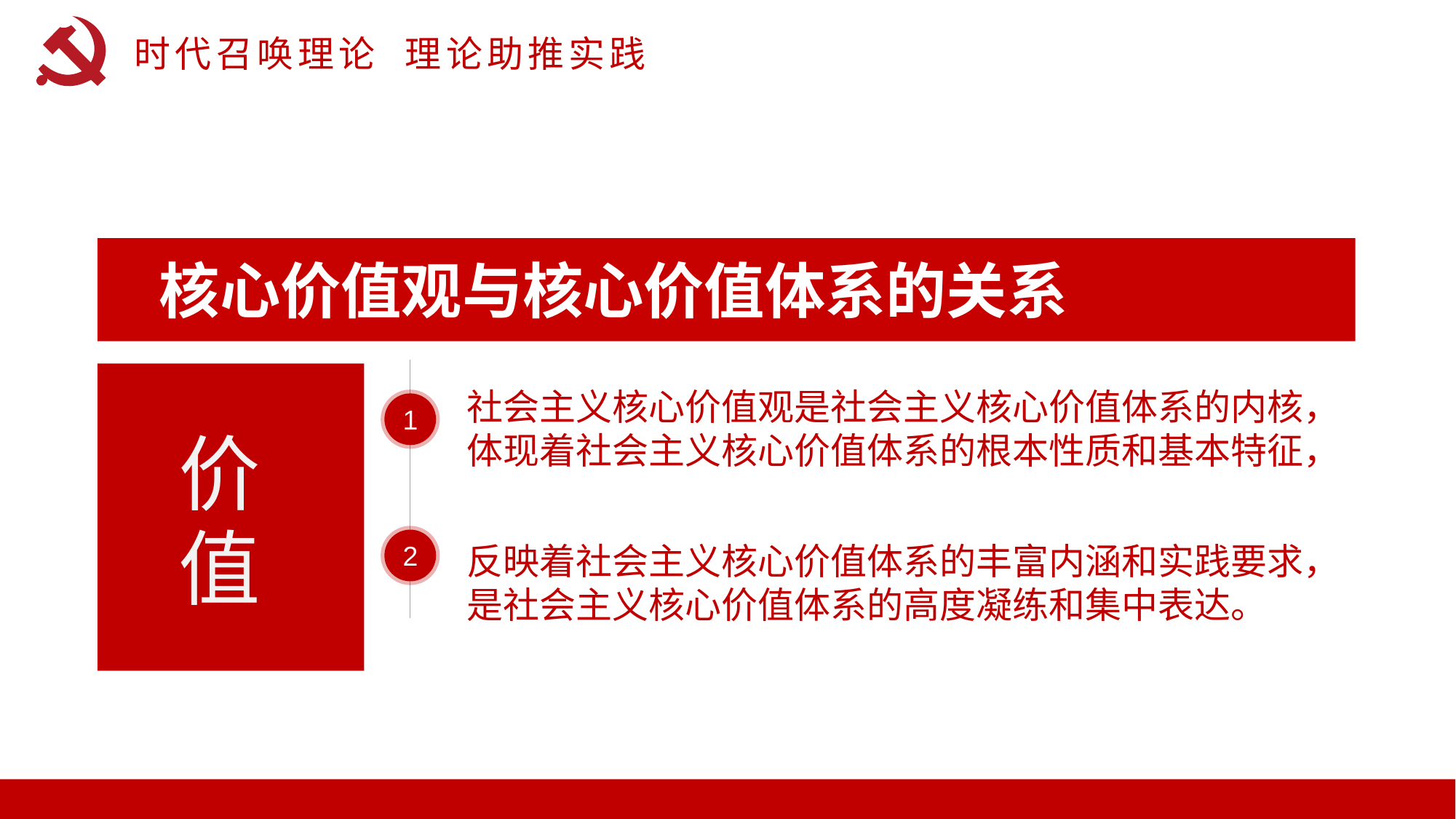

时代召唤理论  理论助推实践

核心价值观与核心价值体系的关系

价
值
社会主义核心价值观是社会主义核心价值体系的内核，体现着社会主义核心价值体系的根本性质和基本特征，
1
2
反映着社会主义核心价值体系的丰富内涵和实践要求，是社会主义核心价值体系的高度凝练和集中表达。